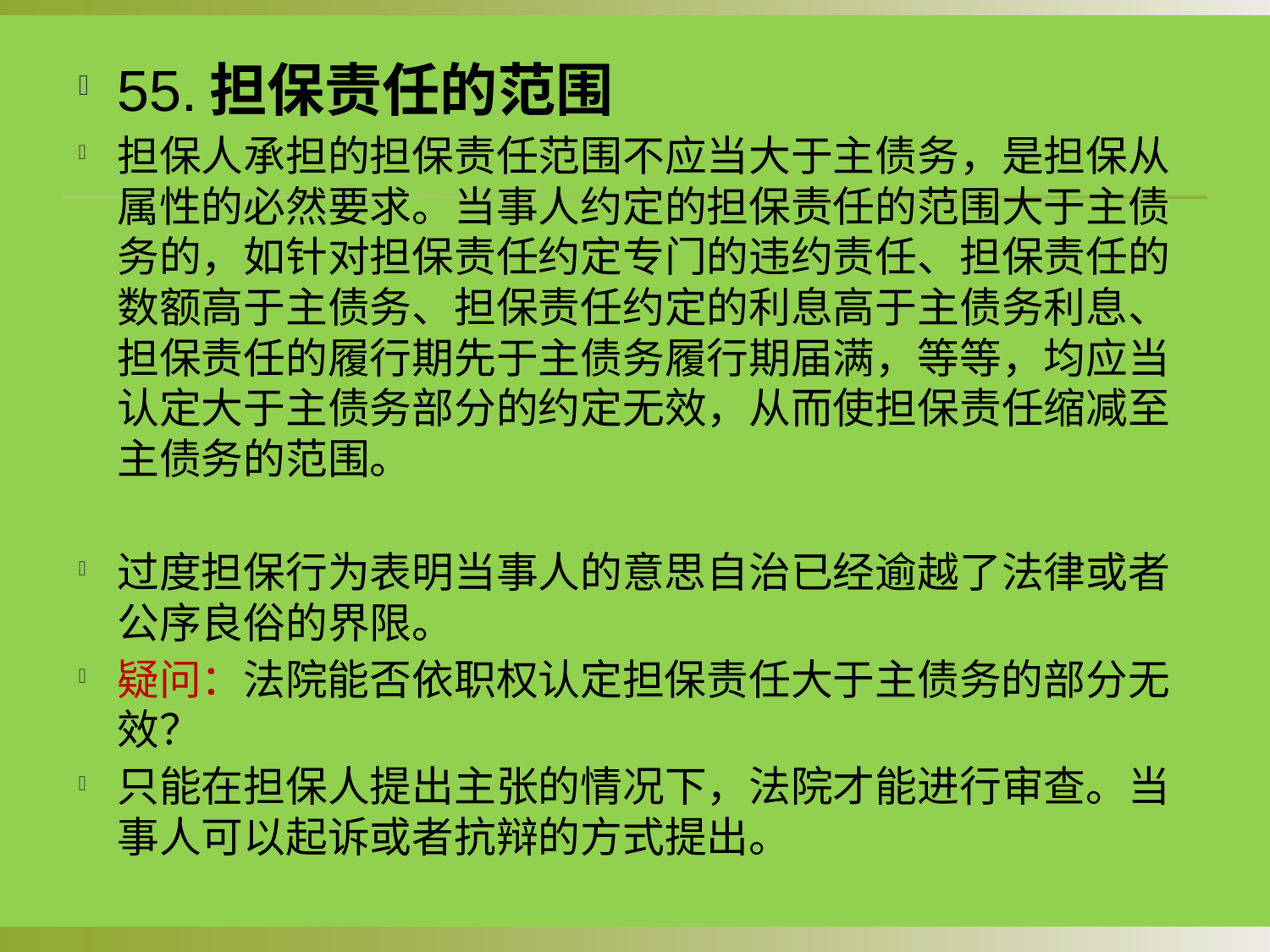

55.担保责任的范围
担保人承担的担保责任范围不应当大于主债务，是担保从属性的必然要求。当事人约定的担保责任的范围大于主债务的，如针对担保责任约定专门的违约责任、担保责任的数额高于主债务、担保责任约定的利息高于主债务利息、担保责任的履行期先于主债务履行期届满，等等，均应当认定大于主债务部分的约定无效，从而使担保责任缩减至主债务的范围。

过度担保行为表明当事人的意思自治已经逾越了法律或者公序良俗的界限。
疑问：法院能否依职权认定担保责任大于主债务的部分无效？
只能在担保人提出主张的情况下，法院才能进行审查。当事人可以起诉或者抗辩的方式提出。